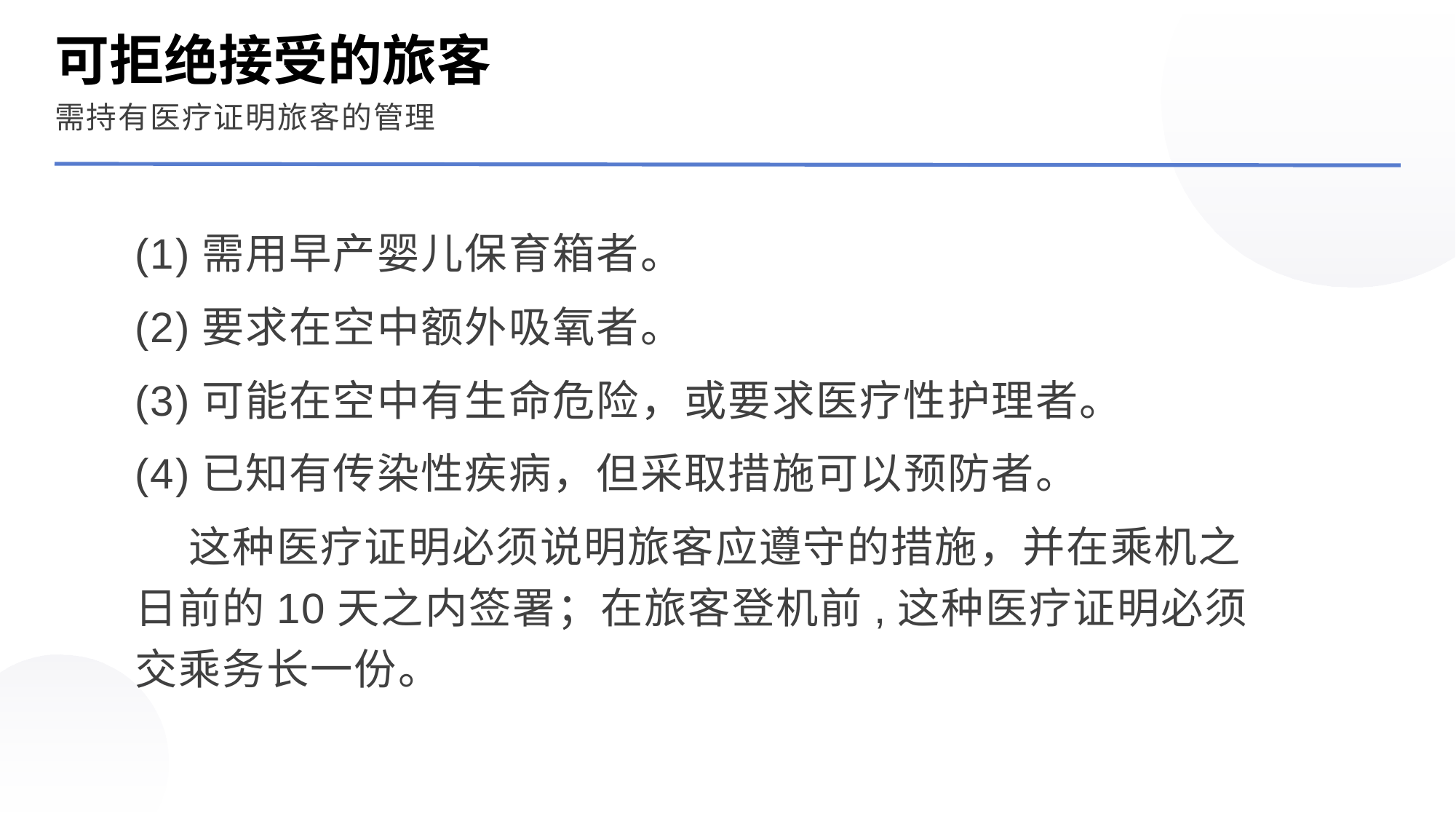

可拒绝接受的旅客
需持有医疗证明旅客的管理
(1)需用早产婴儿保育箱者。
(2)要求在空中额外吸氧者。
(3)可能在空中有生命危险，或要求医疗性护理者。
(4)已知有传染性疾病，但采取措施可以预防者。
    这种医疗证明必须说明旅客应遵守的措施，并在乘机之日前的10天之内签署；在旅客登机前,这种医疗证明必须交乘务长一份。